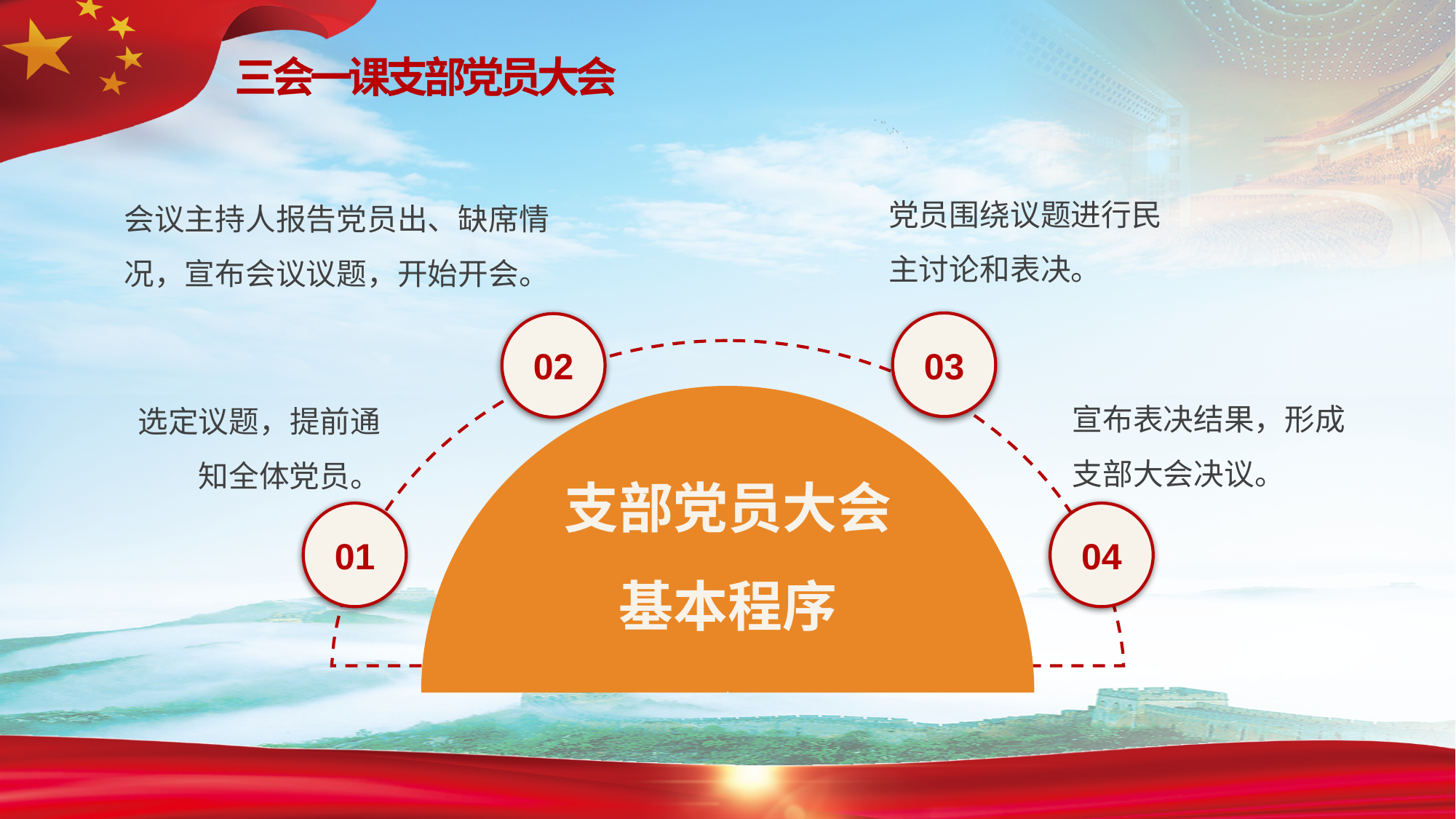

三会一课支部党员大会
党员围绕议题进行民主讨论和表决。
会议主持人报告党员出、缺席情况，宣布会议议题，开始开会。
03
02

宣布表决结果，形成支部大会决议。
选定议题，提前通知全体党员。
支部党员大会
基本程序
01
04